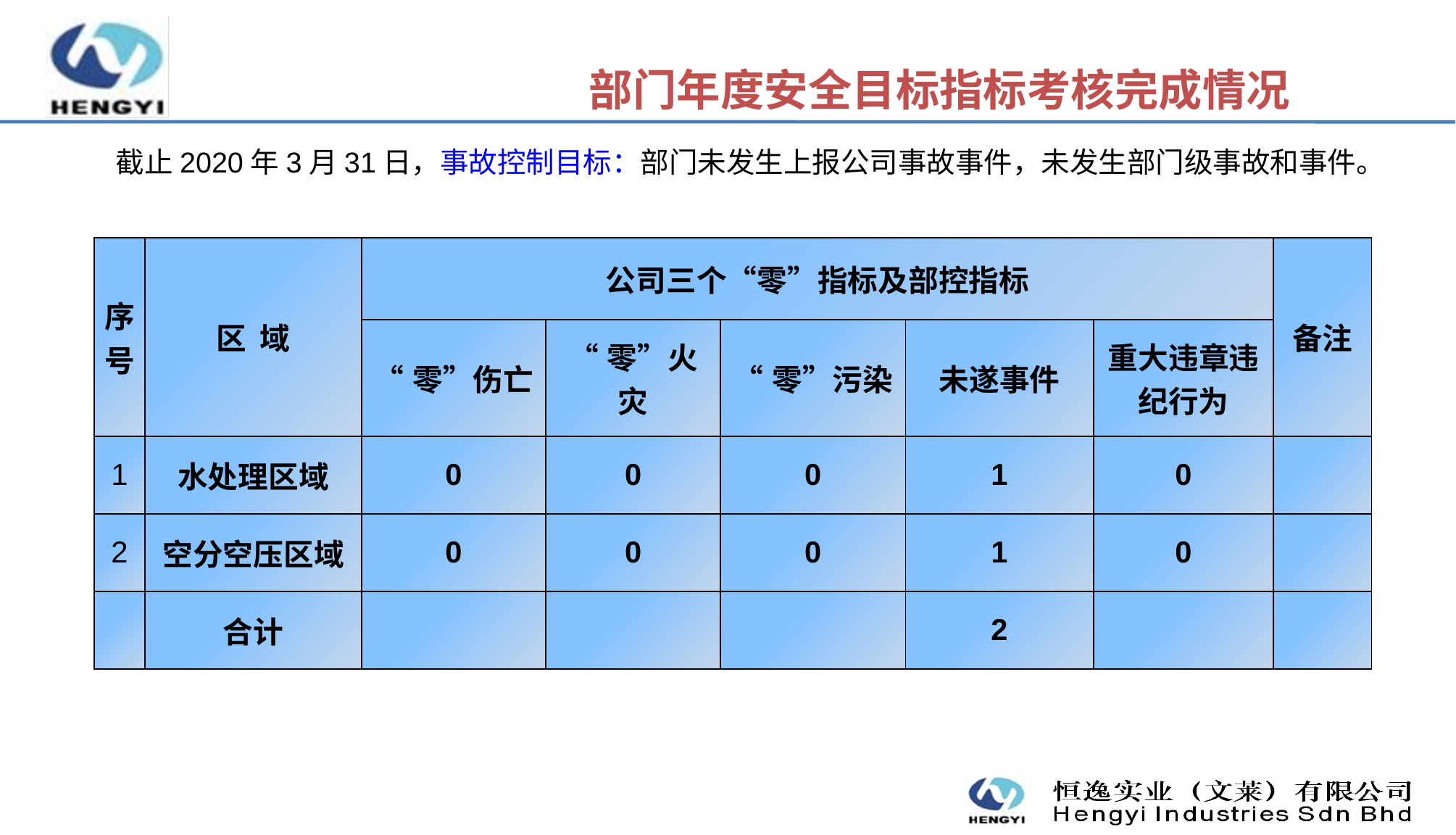

部门年度安全目标指标考核完成情况
       截止2020年3月31日，事故控制目标：部门未发生上报公司事故事件，未发生部门级事故和事件。
| 序号 | 区 域 | 公司三个“零”指标及部控指标 |  |  |  |  | 备注 |
| --- | --- | --- | --- | --- | --- | --- | --- |
|  |  | “零”伤亡 | “零”火灾 | “零”污染 | 未遂事件 | 重大违章违纪行为 |  |
| 1 | 水处理区域 | 0 | 0 | 0 | 1 | 0 |  |
| 2 | 空分空压区域 | 0 | 0 | 0 | 1 | 0 |  |
|  | 合计 |  |  |  | 2 |  |  |